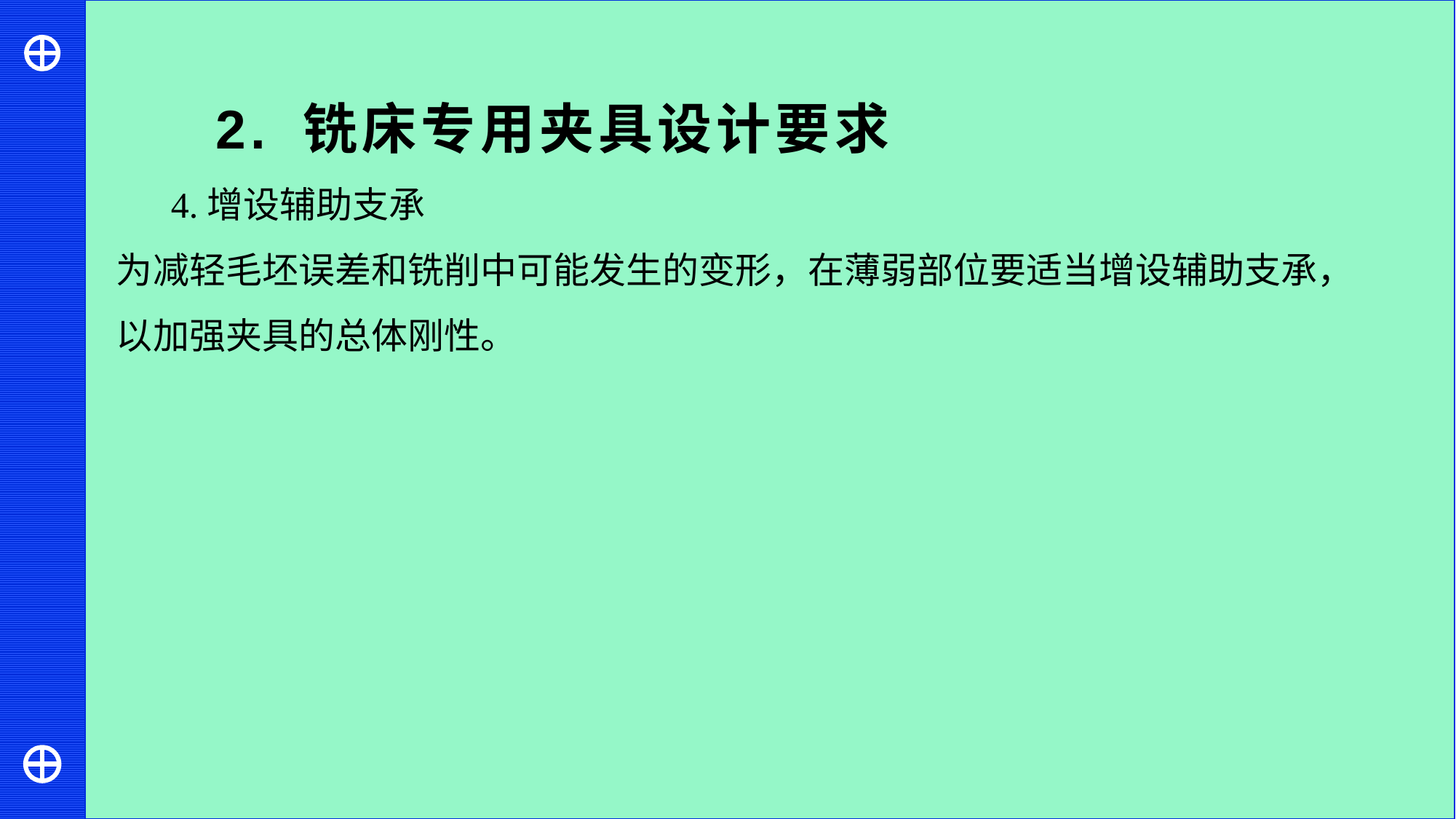

2. 铣床专用夹具设计要求
4.增设辅助支承
为减轻毛坯误差和铣削中可能发生的变形，在薄弱部位要适当增设辅助支承，以加强夹具的总体刚性。